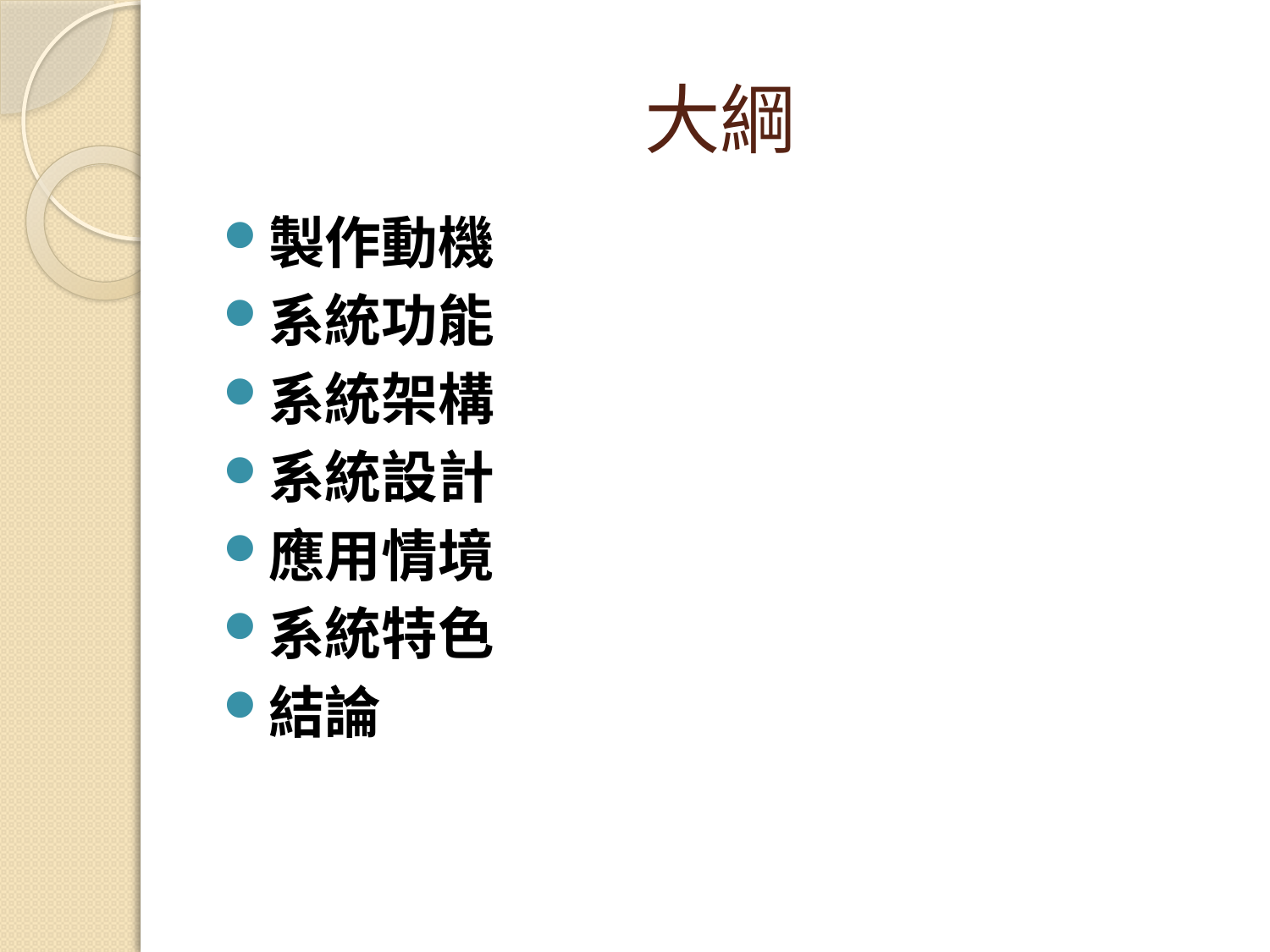

# 大綱
製作動機
系統功能
系統架構
系統設計
應用情境
系統特色
結論